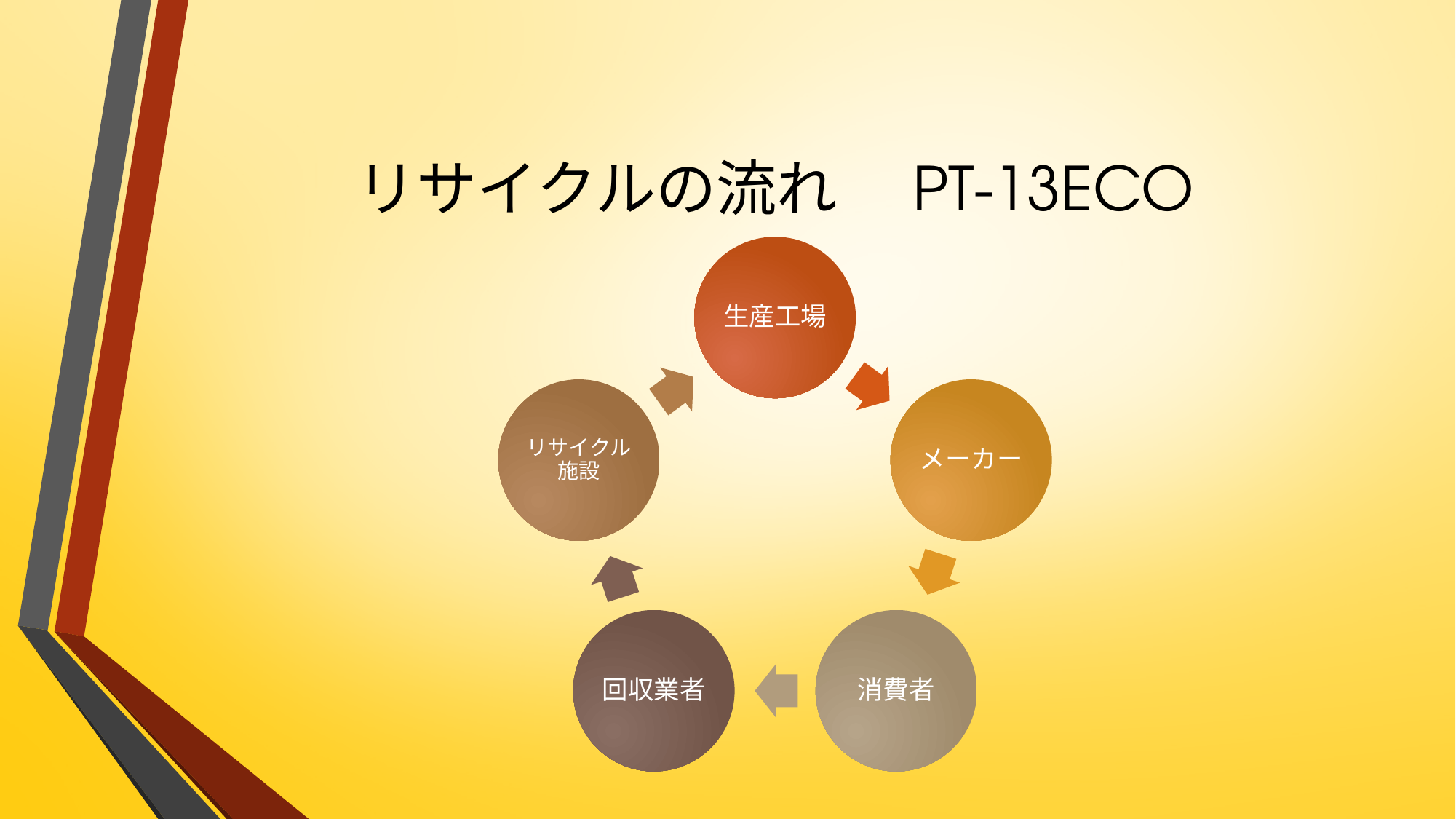

# リサイクルの流れ　PT-13ECO
生産工場

メーカー

消費者

回収業者

リサイクル
施設